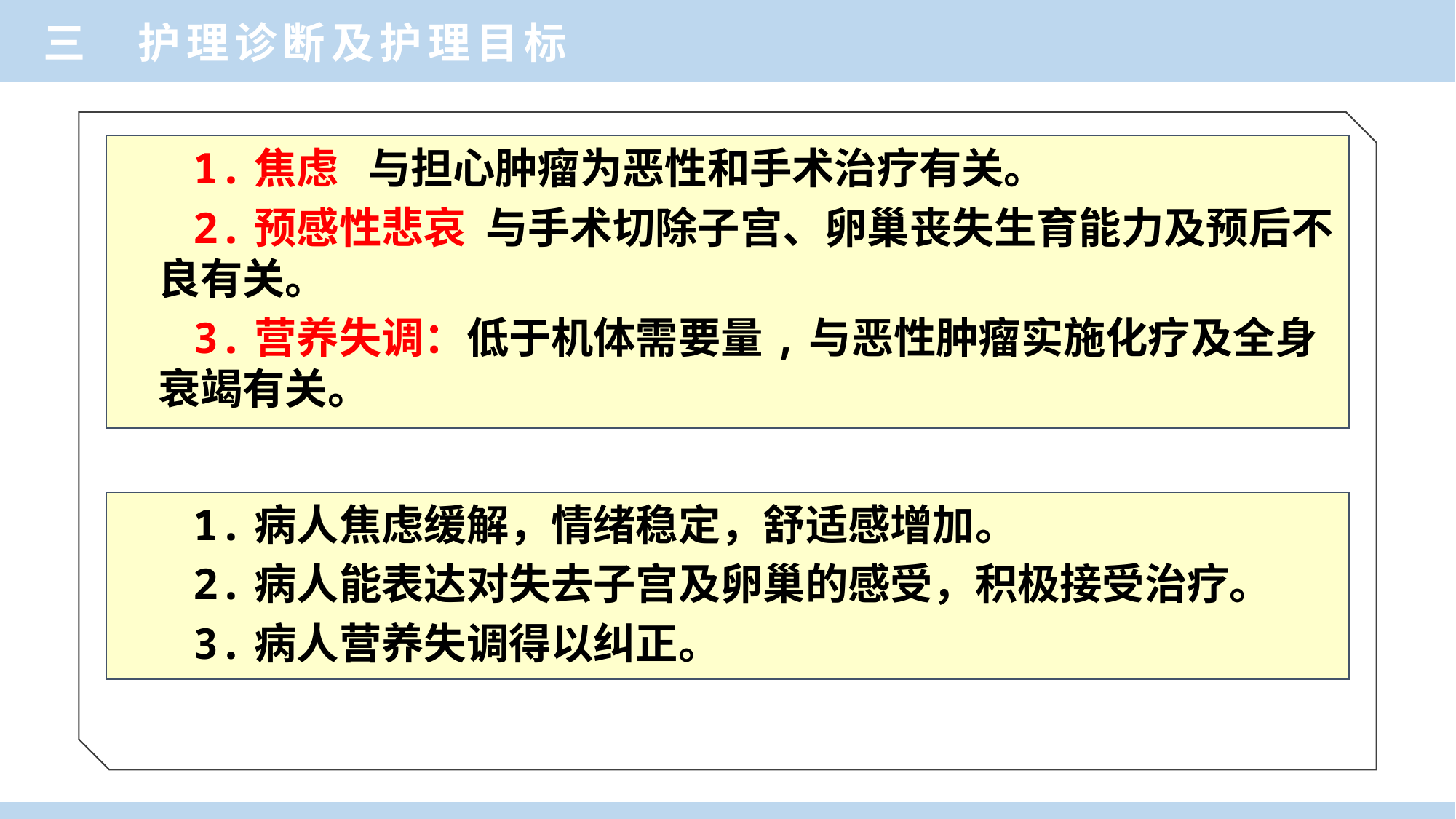

三   护理诊断及护理目标

   1.焦虑   与担心肿瘤为恶性和手术治疗有关。
   2.预感性悲哀  与手术切除子宫、卵巢丧失生育能力及预后不良有关。
   3.营养失调：低于机体需要量,与恶性肿瘤实施化疗及全身衰竭有关。
   1.病人焦虑缓解，情绪稳定，舒适感增加。
   2.病人能表达对失去子宫及卵巢的感受，积极接受治疗。
   3.病人营养失调得以纠正。